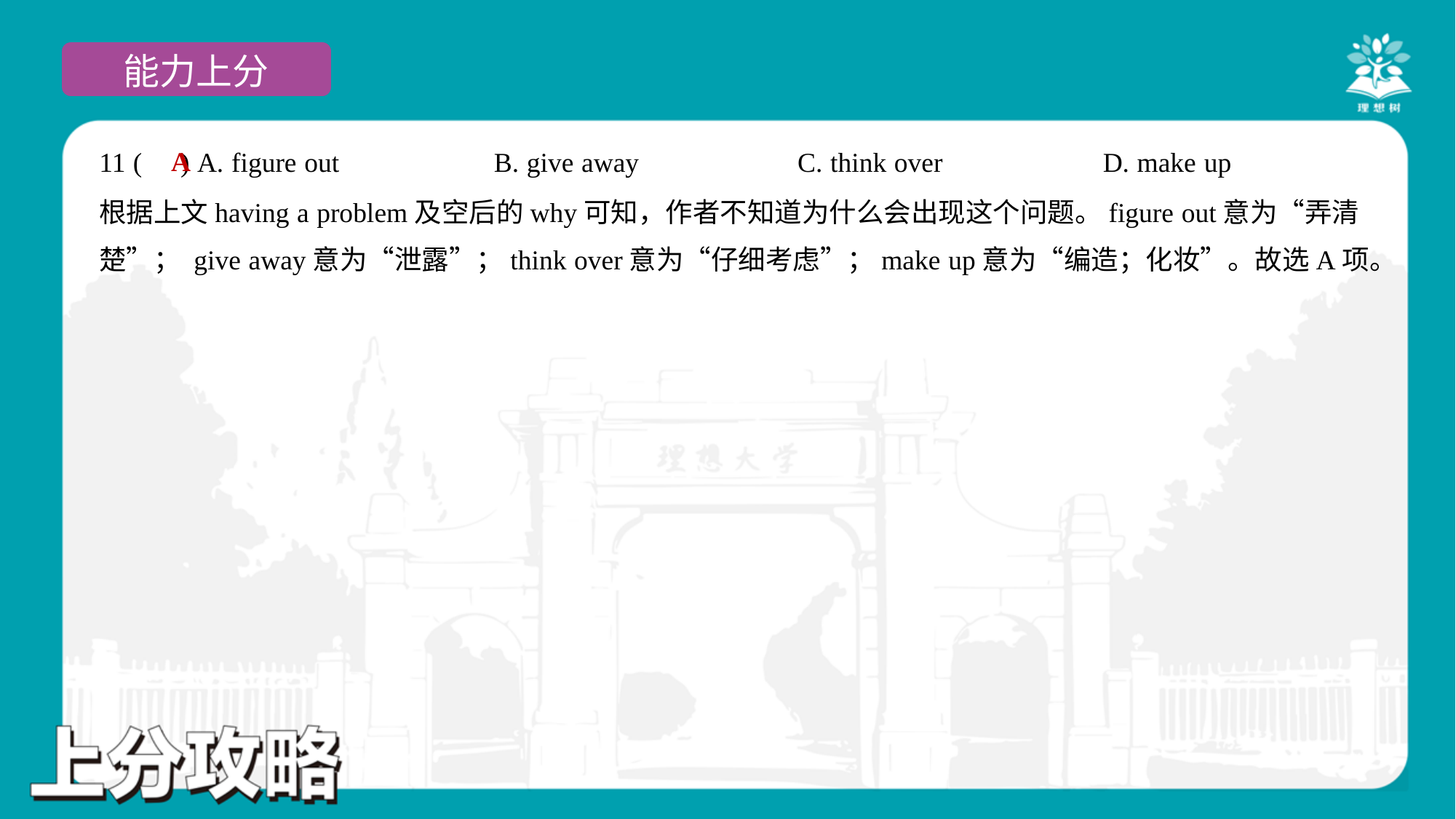

A
11 (     ) A. figure out	B. give away	C. think over	D. make up
根据上文having a problem及空后的why可知，作者不知道为什么会出现这个问题。figure out意为“弄清
楚”； give away意为“泄露”；think over意为“仔细考虑”；make up意为“编造；化妆”。故选A项。